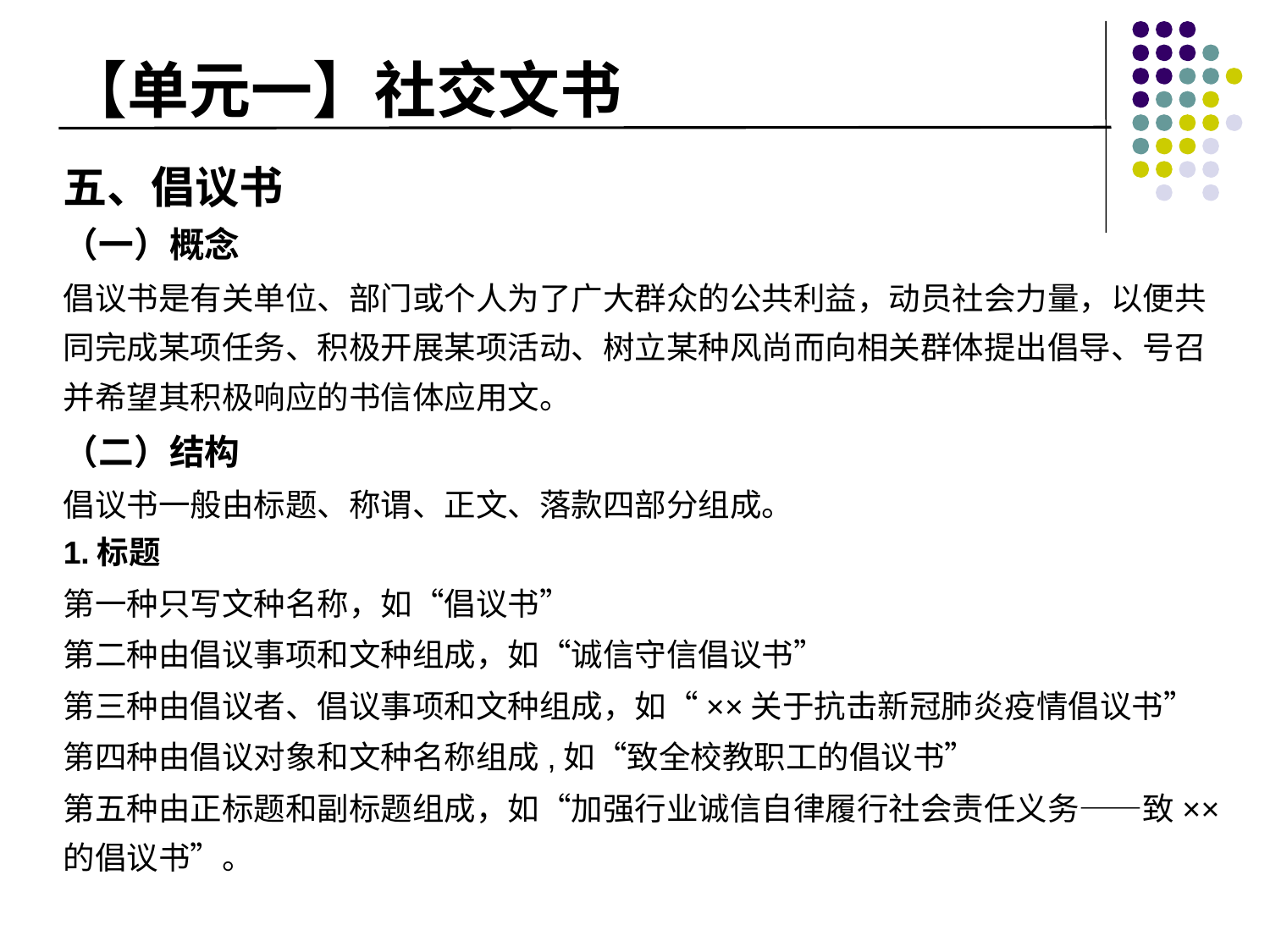

# 【单元一】社交文书
五、倡议书
（一）概念
倡议书是有关单位、部门或个人为了广大群众的公共利益，动员社会力量，以便共同完成某项任务、积极开展某项活动、树立某种风尚而向相关群体提出倡导、号召并希望其积极响应的书信体应用文。
（二）结构
倡议书一般由标题、称谓、正文、落款四部分组成。
1.标题
第一种只写文种名称，如“倡议书”
第二种由倡议事项和文种组成，如“诚信守信倡议书”
第三种由倡议者、倡议事项和文种组成，如“××关于抗击新冠肺炎疫情倡议书”
第四种由倡议对象和文种名称组成,如“致全校教职工的倡议书”
第五种由正标题和副标题组成，如“加强行业诚信自律履行社会责任义务——致××的倡议书”。